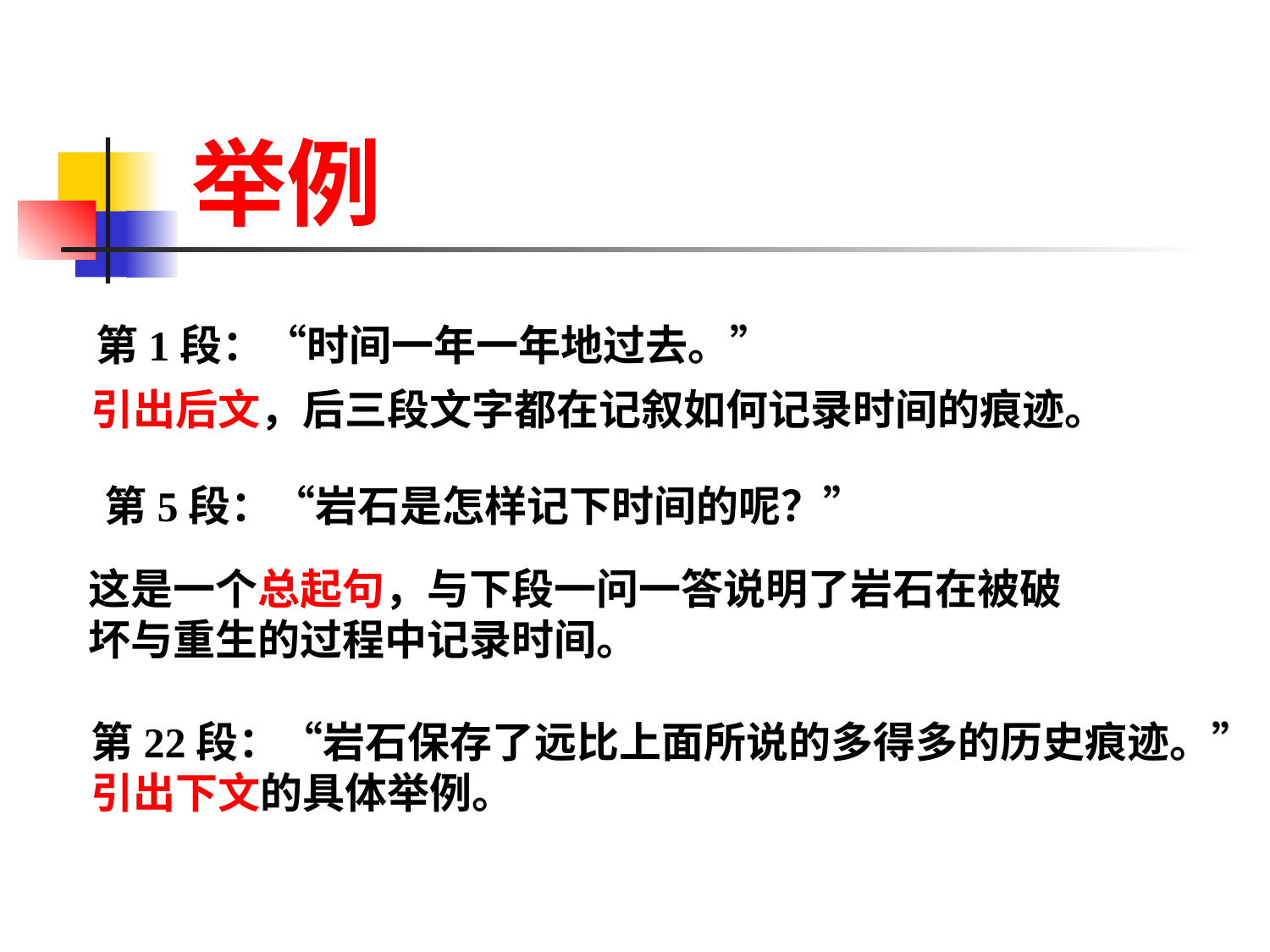

举例
第1段：“时间一年一年地过去。”
引出后文，后三段文字都在记叙如何记录时间的痕迹。
第5段：“岩石是怎样记下时间的呢？”
这是一个总起句，与下段一问一答说明了岩石在被破坏与重生的过程中记录时间。
第22段：“岩石保存了远比上面所说的多得多的历史痕迹。”
引出下文的具体举例。